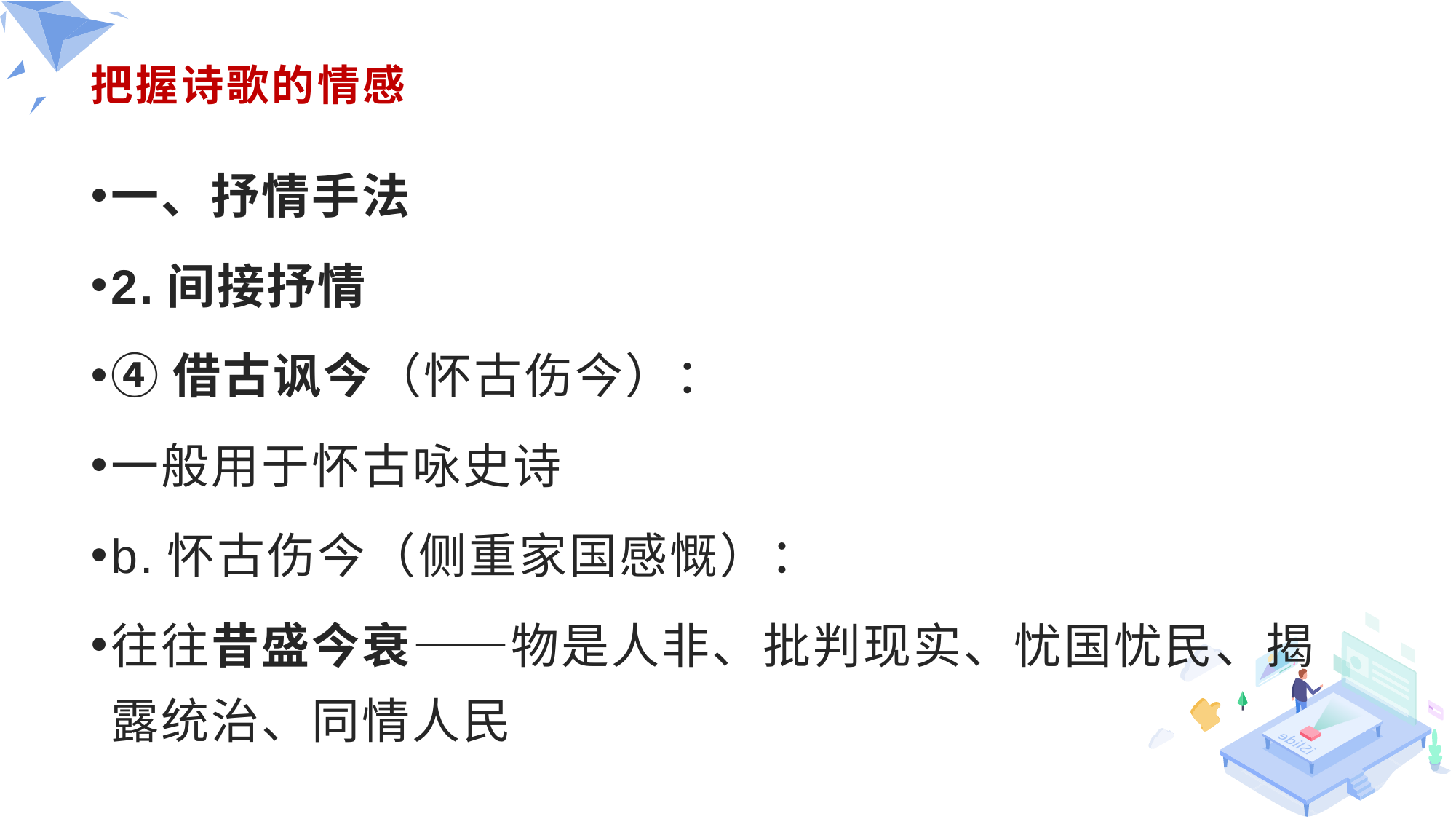

# 把握诗歌的情感
一、抒情手法
2.间接抒情
④借古讽今（怀古伤今）：
一般用于怀古咏史诗
b.怀古伤今（侧重家国感慨）：
往往昔盛今衰——物是人非、批判现实、忧国忧民、揭露统治、同情人民